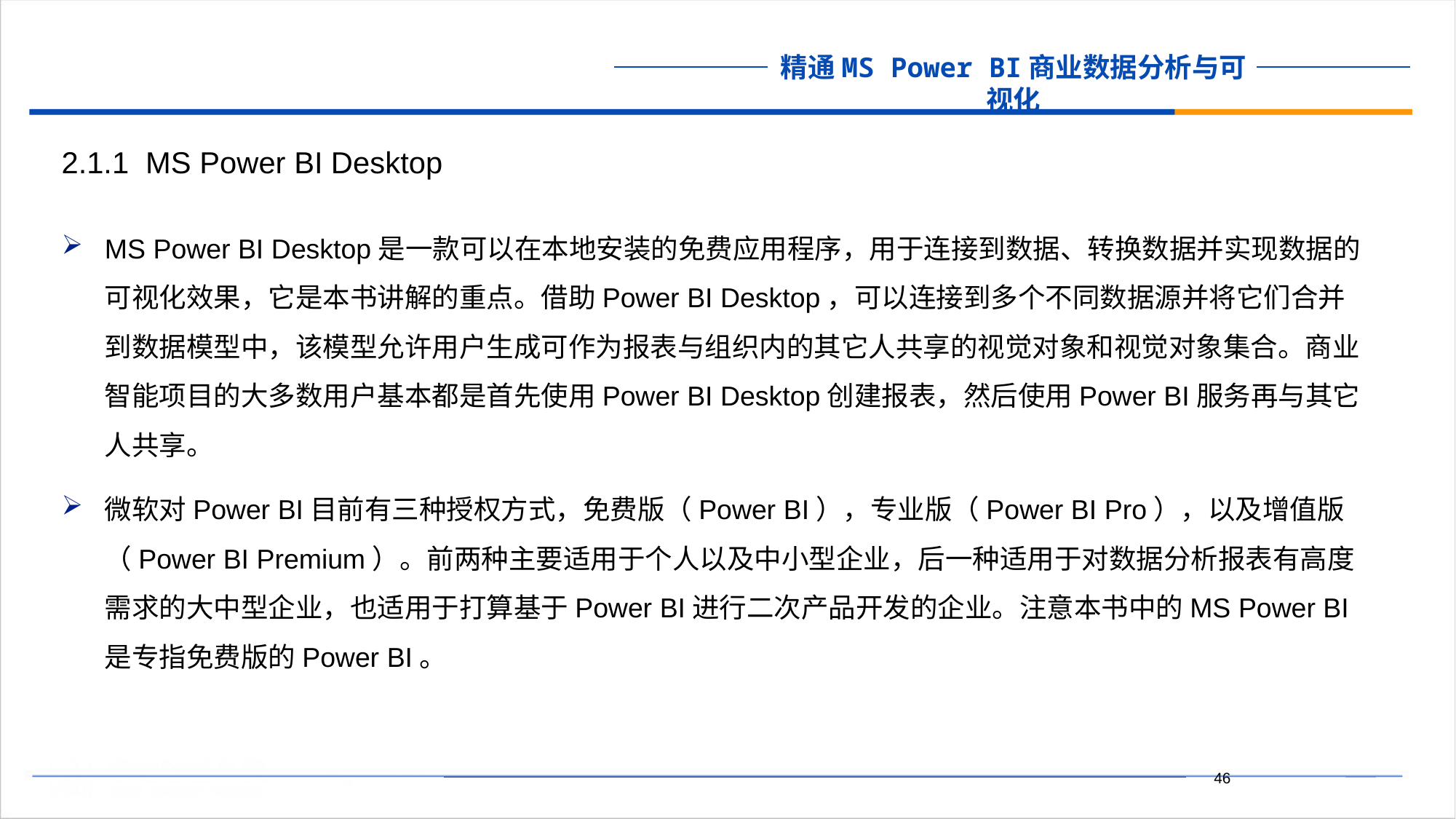

2.1.1  MS Power BI Desktop
MS Power BI Desktop是一款可以在本地安装的免费应用程序，用于连接到数据、转换数据并实现数据的可视化效果，它是本书讲解的重点。借助Power BI Desktop，可以连接到多个不同数据源并将它们合并到数据模型中，该模型允许用户生成可作为报表与组织内的其它人共享的视觉对象和视觉对象集合。商业智能项目的大多数用户基本都是首先使用Power BI Desktop创建报表，然后使用Power BI服务再与其它人共享。
微软对Power BI目前有三种授权方式，免费版（Power BI），专业版（Power BI Pro），以及增值版（Power BI Premium）。前两种主要适用于个人以及中小型企业，后一种适用于对数据分析报表有高度需求的大中型企业，也适用于打算基于Power BI进行二次产品开发的企业。注意本书中的MS Power BI是专指免费版的Power BI。